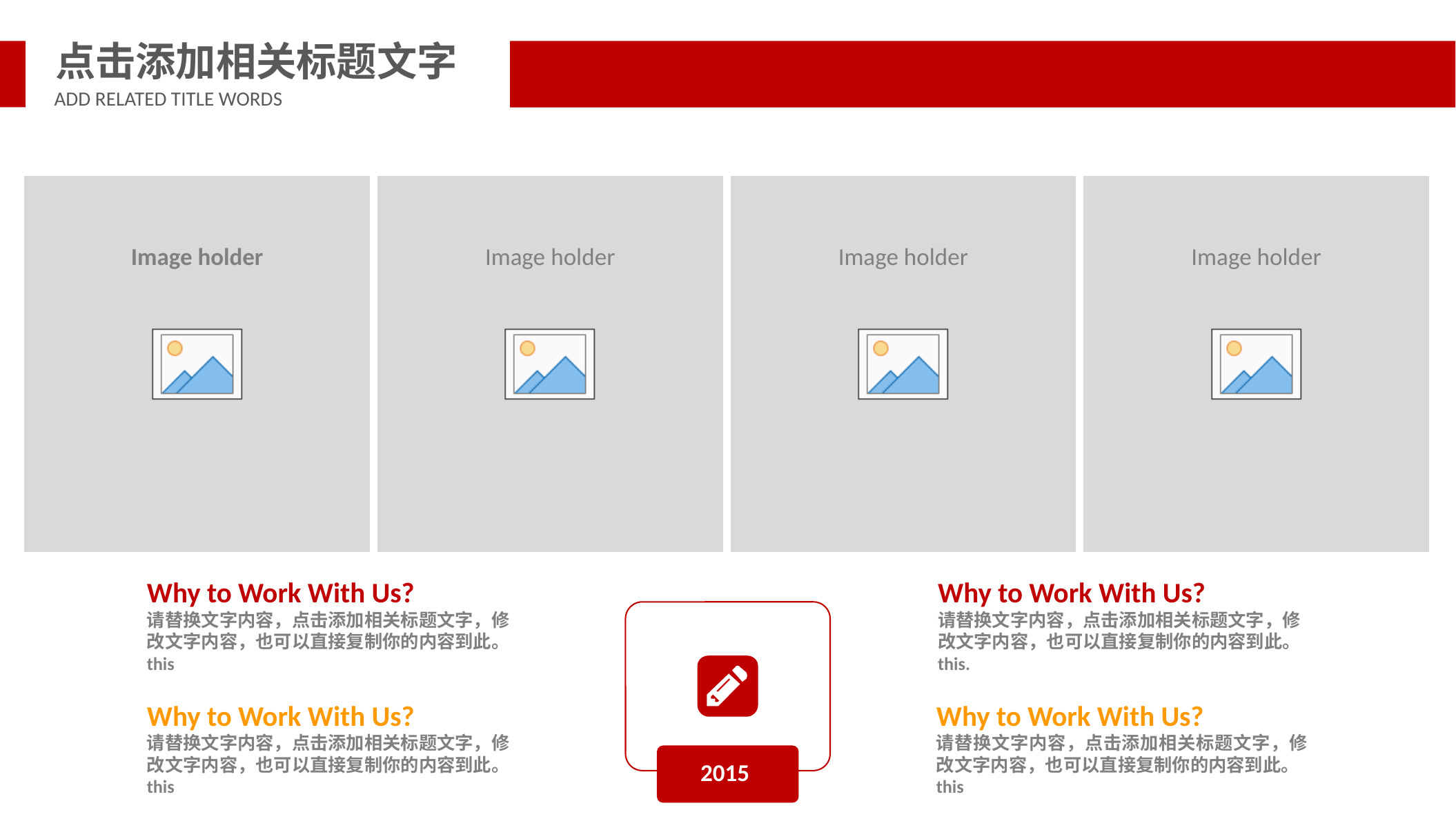

点击添加相关标题文字

ADD RELATED TITLE WORDS

Why to Work With Us?
请替换文字内容，点击添加相关标题文字，修改文字内容，也可以直接复制你的内容到此。   this
Why to Work With Us?
请替换文字内容，点击添加相关标题文字，修改文字内容，也可以直接复制你的内容到此。   this.

2015

Why to Work With Us?
请替换文字内容，点击添加相关标题文字，修改文字内容，也可以直接复制你的内容到此。   this
Why to Work With Us?
请替换文字内容，点击添加相关标题文字，修改文字内容，也可以直接复制你的内容到此。   this